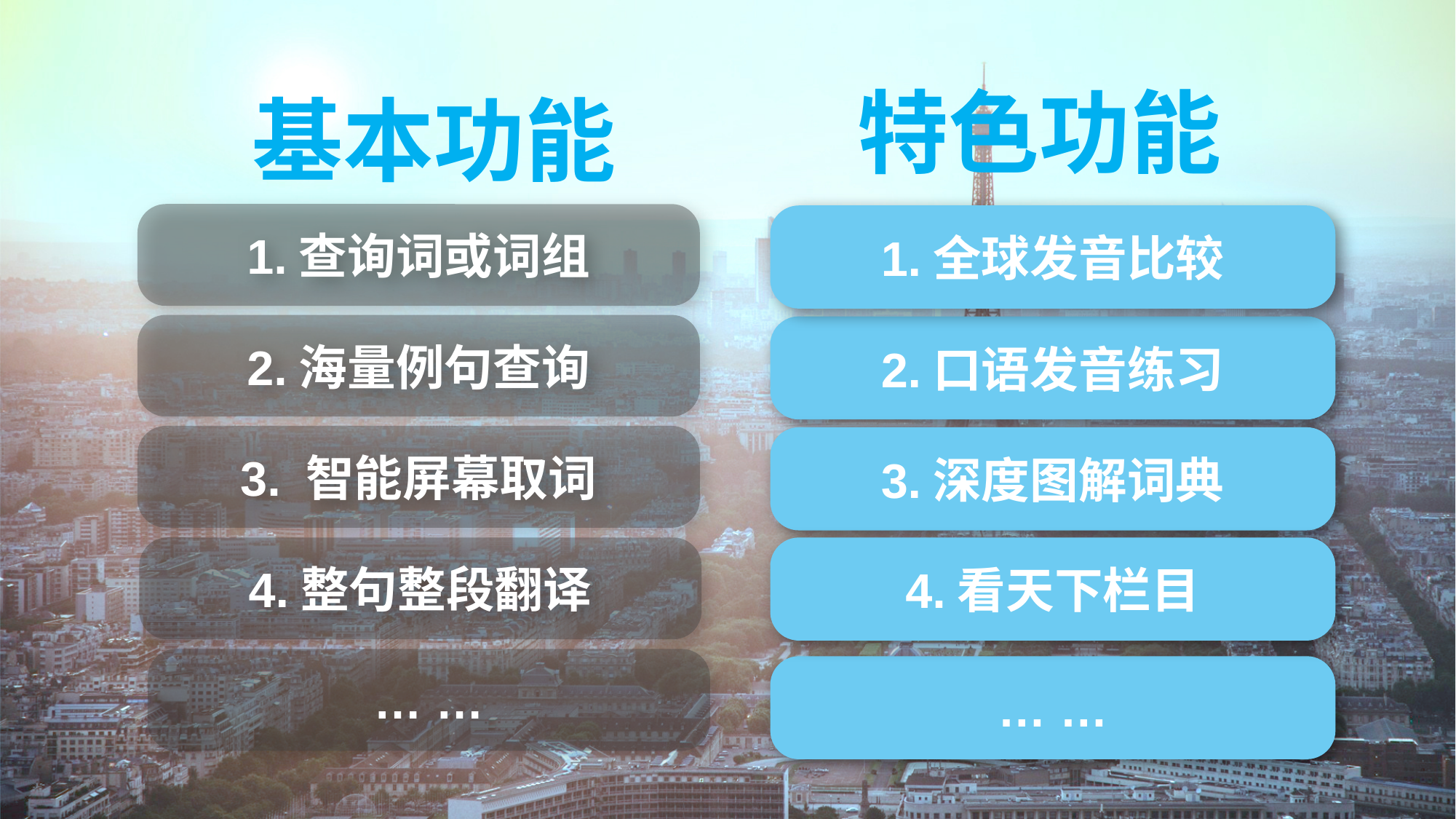

特色功能
基本功能
1.查询词或词组
1.全球发音比较
2.海量例句查询
2.口语发音练习
3. 智能屏幕取词
3.深度图解词典
4.整句整段翻译
4.看天下栏目
… …
… …